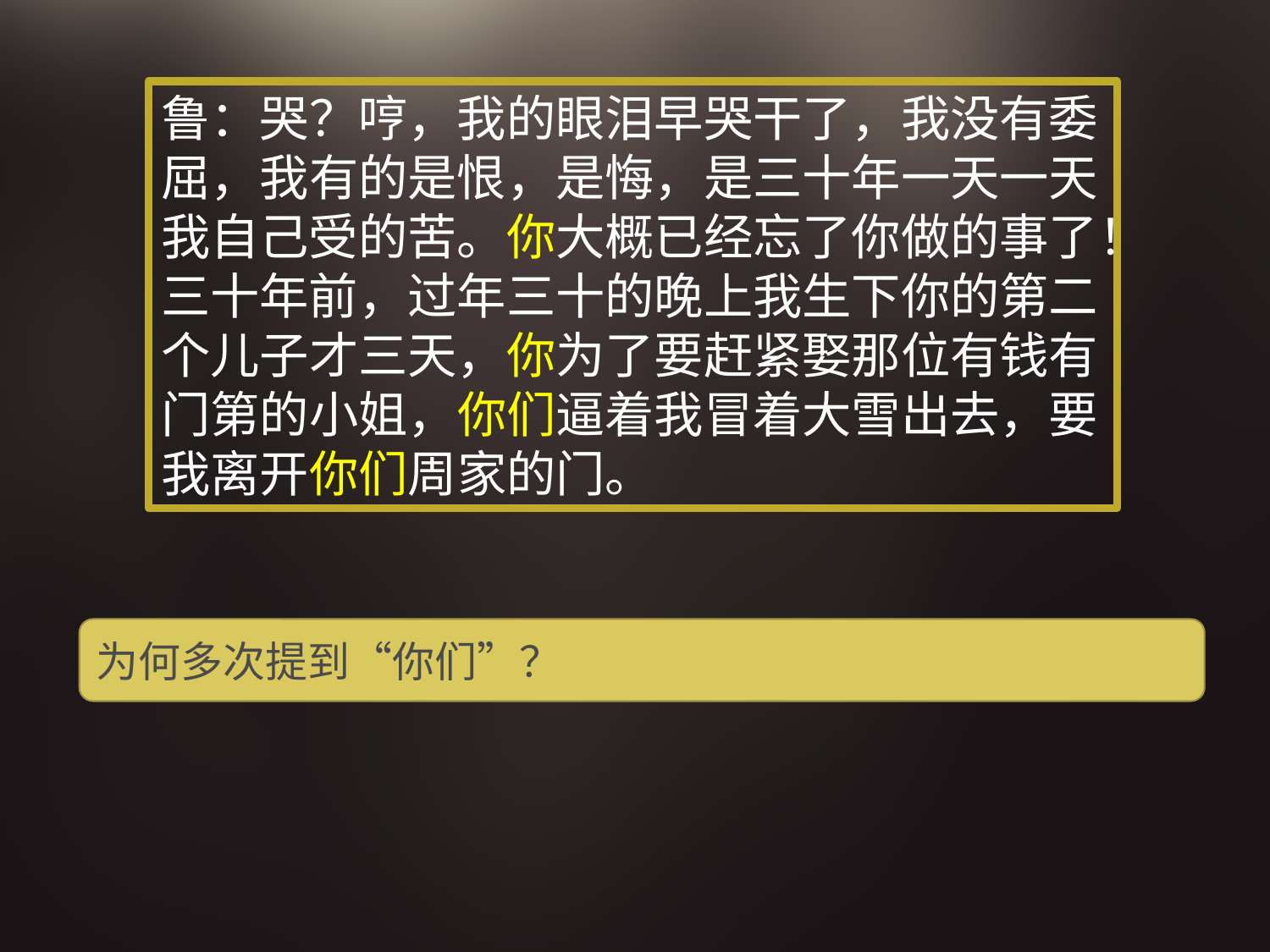

鲁：哭？哼，我的眼泪早哭干了，我没有委屈，我有的是恨，是悔，是三十年一天一天我自己受的苦。你大概已经忘了你做的事了！三十年前，过年三十的晚上我生下你的第二个儿子才三天，你为了要赶紧娶那位有钱有门第的小姐，你们逼着我冒着大雪出去，要我离开你们周家的门。
为何多次提到“你们”？